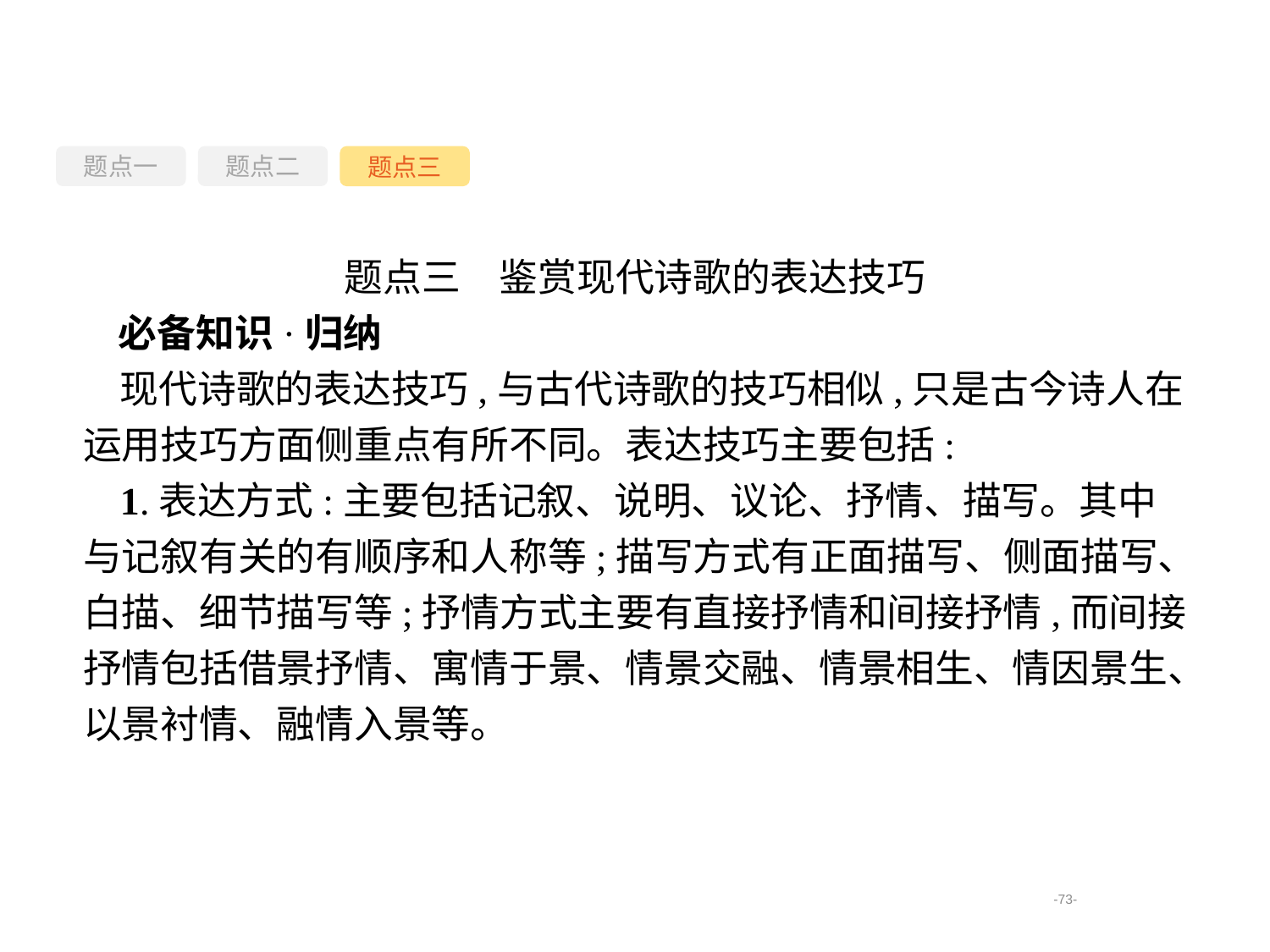

题点一
题点三
题点二
题点三　鉴赏现代诗歌的表达技巧
必备知识·归纳
现代诗歌的表达技巧,与古代诗歌的技巧相似,只是古今诗人在运用技巧方面侧重点有所不同。表达技巧主要包括:
1.表达方式:主要包括记叙、说明、议论、抒情、描写。其中与记叙有关的有顺序和人称等;描写方式有正面描写、侧面描写、白描、细节描写等;抒情方式主要有直接抒情和间接抒情,而间接抒情包括借景抒情、寓情于景、情景交融、情景相生、情因景生、以景衬情、融情入景等。
-73-